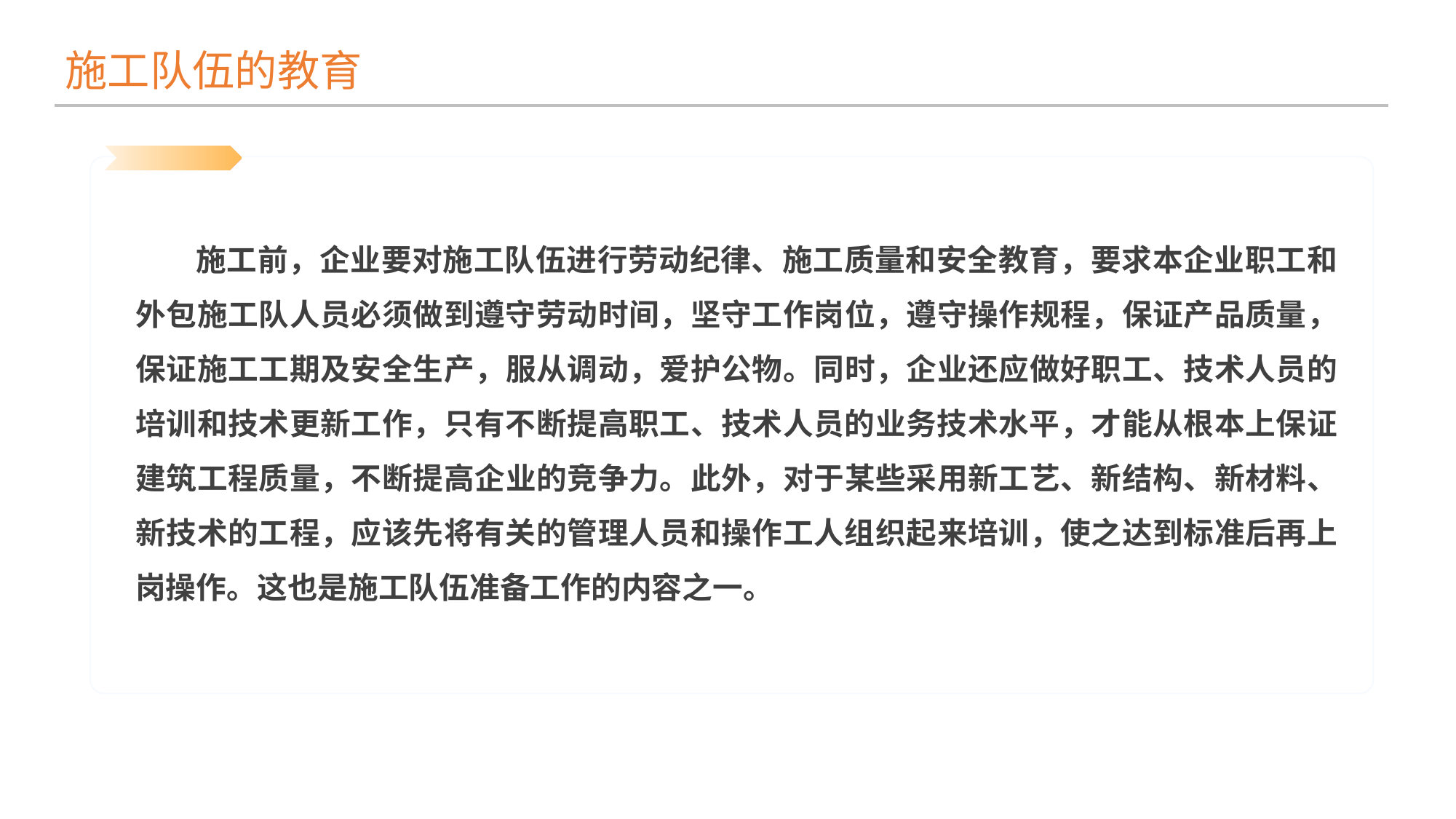

施工队伍的教育

施工前，企业要对施工队伍进行劳动纪律、施工质量和安全教育，要求本企业职工和外包施工队人员必须做到遵守劳动时间，坚守工作岗位，遵守操作规程，保证产品质量，保证施工工期及安全生产，服从调动，爱护公物。同时，企业还应做好职工、技术人员的培训和技术更新工作，只有不断提高职工、技术人员的业务技术水平，才能从根本上保证建筑工程质量，不断提高企业的竞争力。此外，对于某些采用新工艺、新结构、新材料、新技术的工程，应该先将有关的管理人员和操作工人组织起来培训，使之达到标准后再上岗操作。这也是施工队伍准备工作的内容之一。